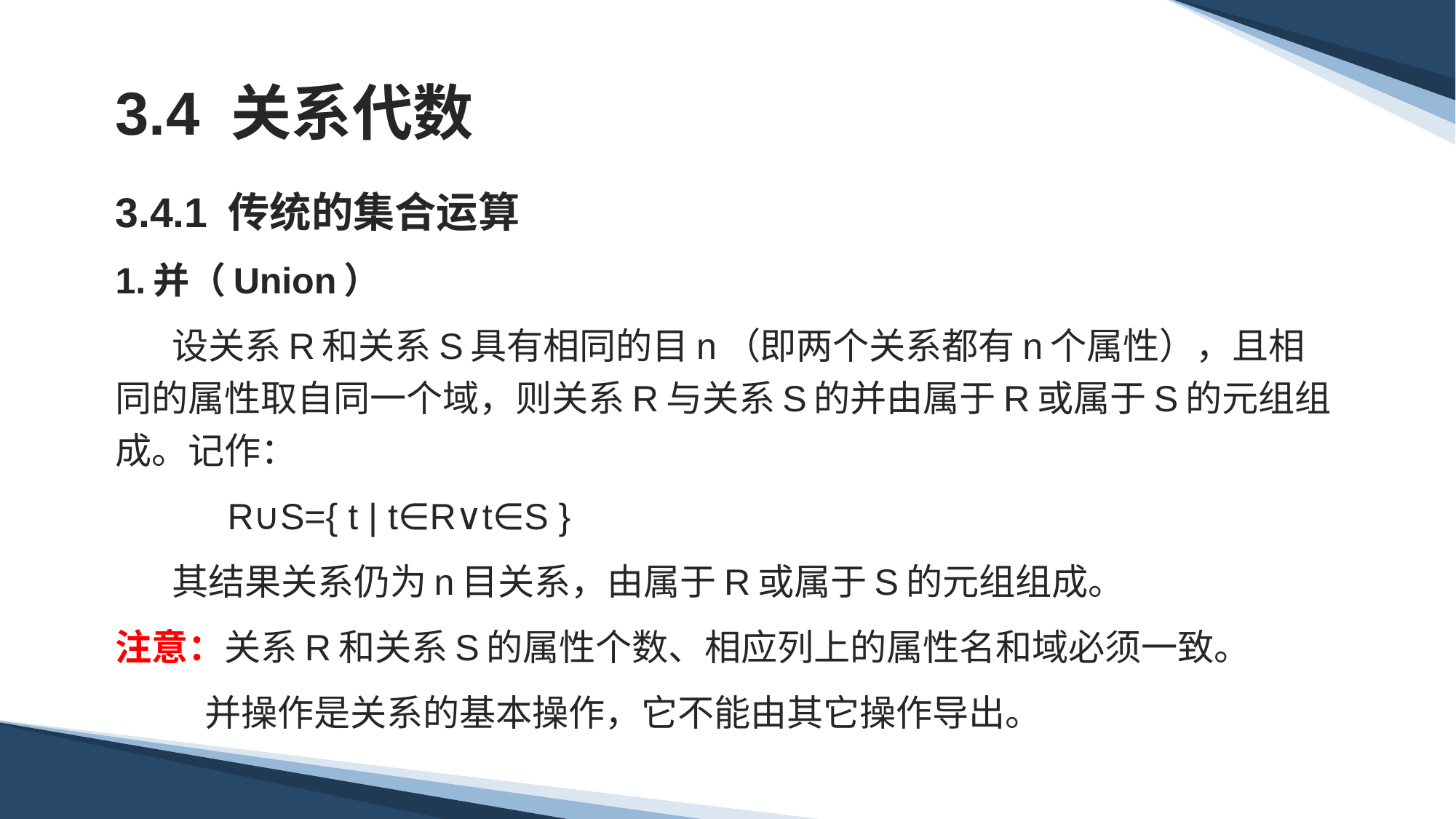

# 3.4 关系代数
3.4.1 传统的集合运算
1.并（Union）
      设关系R和关系S具有相同的目n（即两个关系都有n个属性），且相同的属性取自同一个域，则关系R与关系S的并由属于R或属于S的元组组成。记作：
           R∪S={ t | t∈R∨t∈S }
      其结果关系仍为n目关系，由属于R或属于S的元组组成。
注意：关系R和关系S的属性个数、相应列上的属性名和域必须一致。
          并操作是关系的基本操作，它不能由其它操作导出。